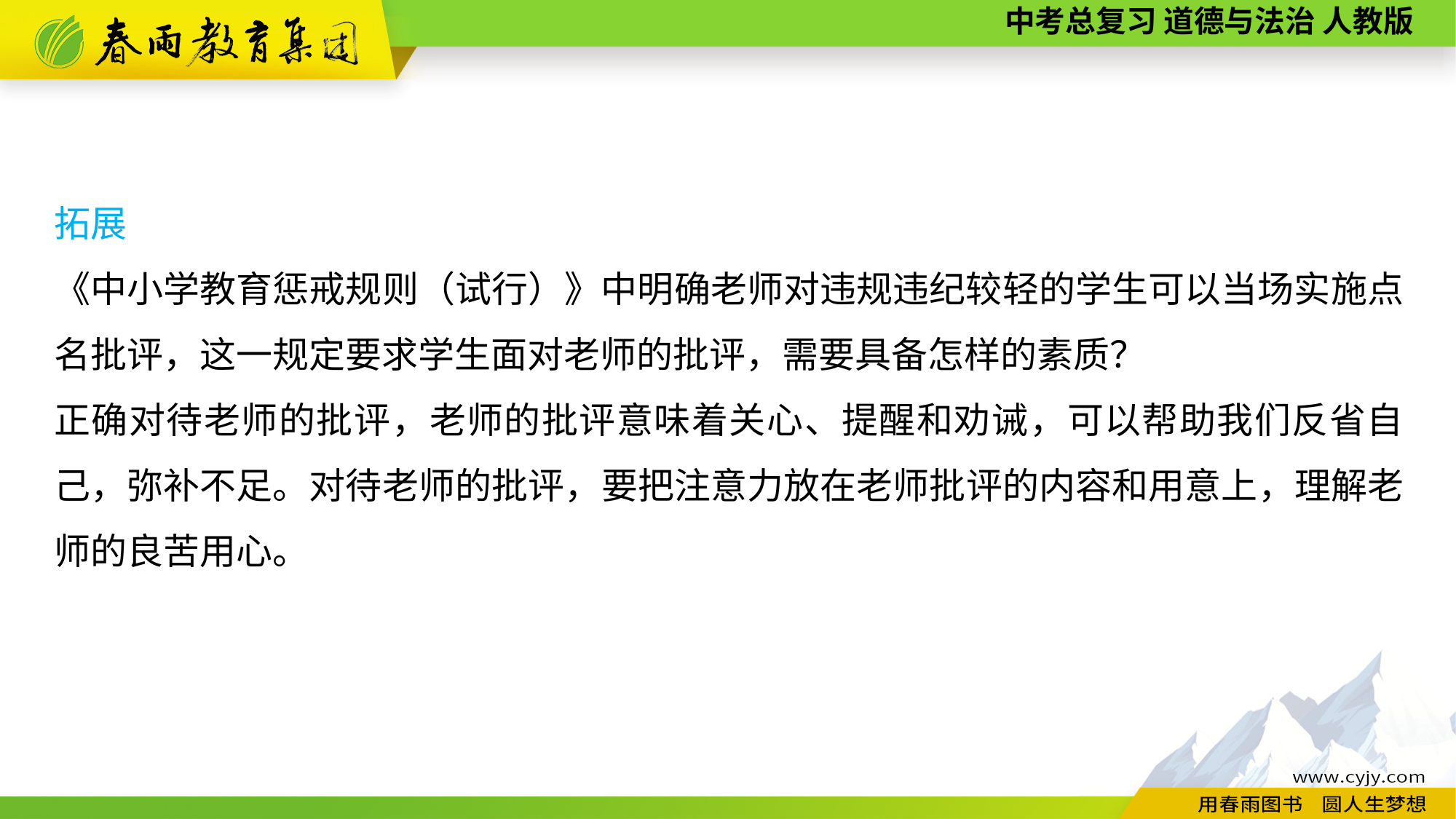

拓展
《中小学教育惩戒规则（试行）》中明确老师对违规违纪较轻的学生可以当场实施点名批评，这一规定要求学生面对老师的批评，需要具备怎样的素质？
正确对待老师的批评，老师的批评意味着关心、提醒和劝诫，可以帮助我们反省自己，弥补不足。对待老师的批评，要把注意力放在老师批评的内容和用意上，理解老师的良苦用心。